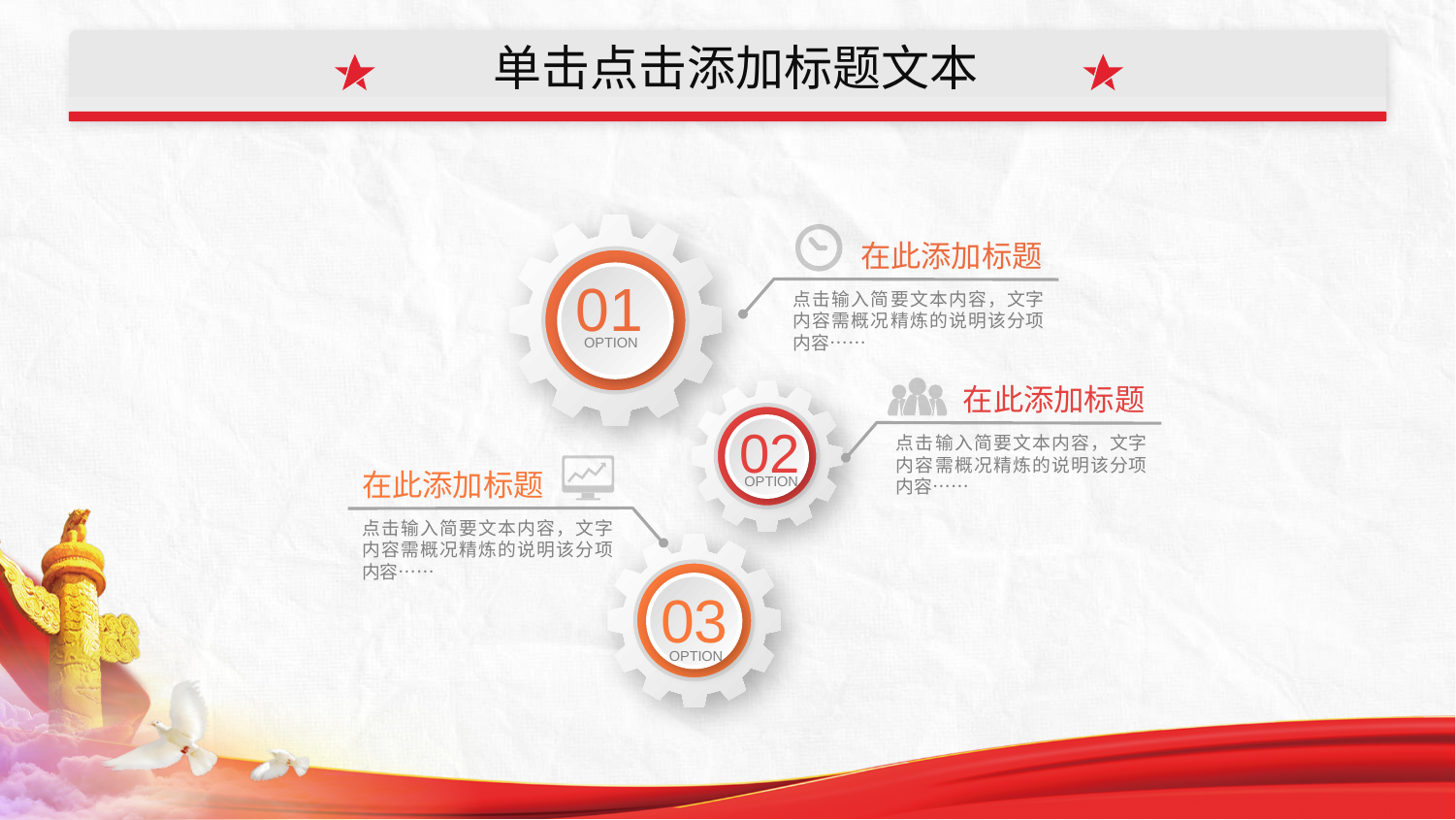

单击点击添加标题文本

01
OPTION

在此添加标题

点击输入简要文本内容，文字内容需概况精炼的说明该分项内容……
在此添加标题

点击输入简要文本内容，文字内容需概况精炼的说明该分项内容……

02
OPTION

在此添加标题

点击输入简要文本内容，文字内容需概况精炼的说明该分项内容……

03
OPTION